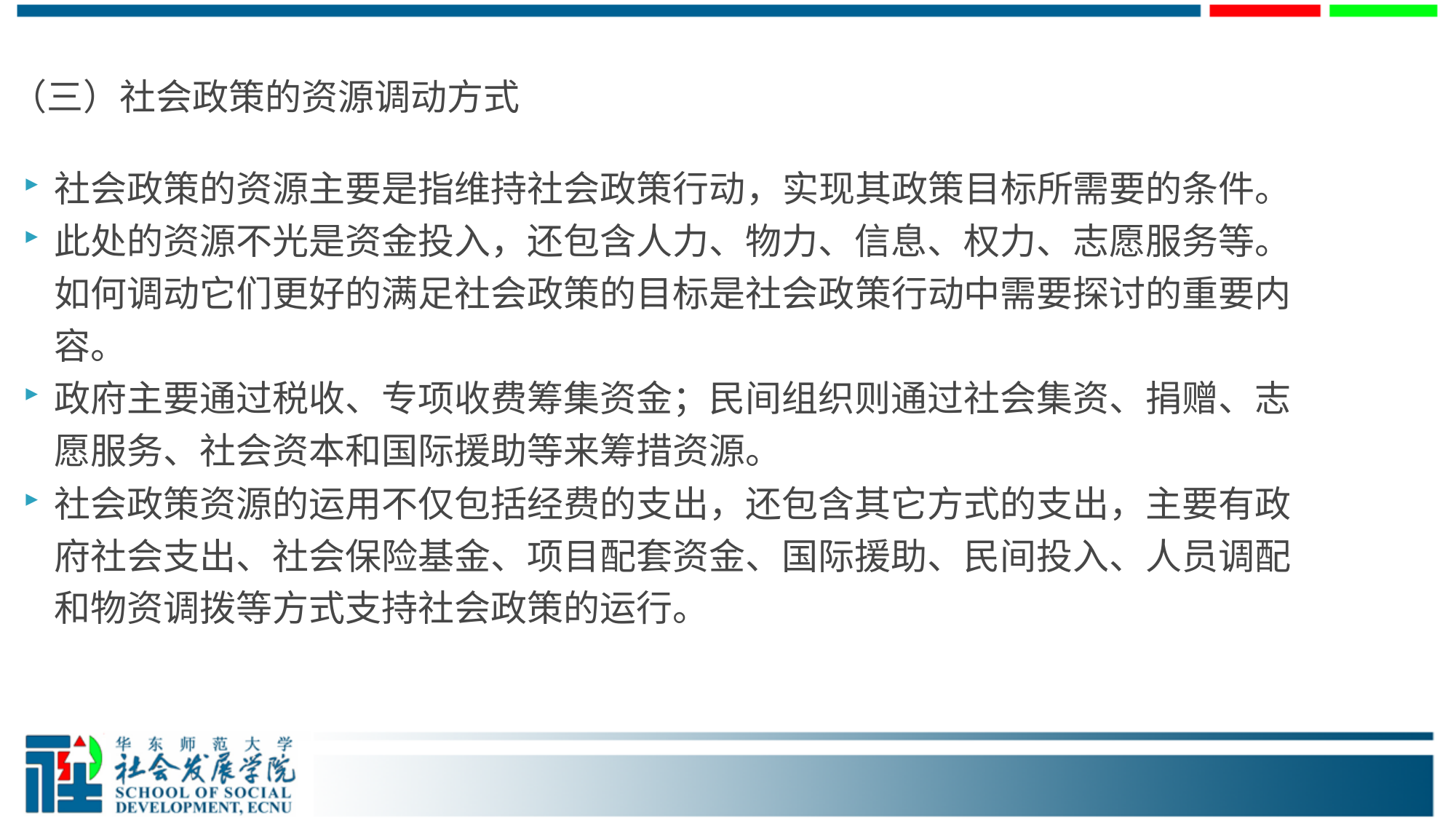

（三）社会政策的资源调动方式
社会政策的资源主要是指维持社会政策行动，实现其政策目标所需要的条件。
此处的资源不光是资金投入，还包含人力、物力、信息、权力、志愿服务等。如何调动它们更好的满足社会政策的目标是社会政策行动中需要探讨的重要内容。
政府主要通过税收、专项收费筹集资金；民间组织则通过社会集资、捐赠、志愿服务、社会资本和国际援助等来筹措资源。
社会政策资源的运用不仅包括经费的支出，还包含其它方式的支出，主要有政府社会支出、社会保险基金、项目配套资金、国际援助、民间投入、人员调配和物资调拨等方式支持社会政策的运行。